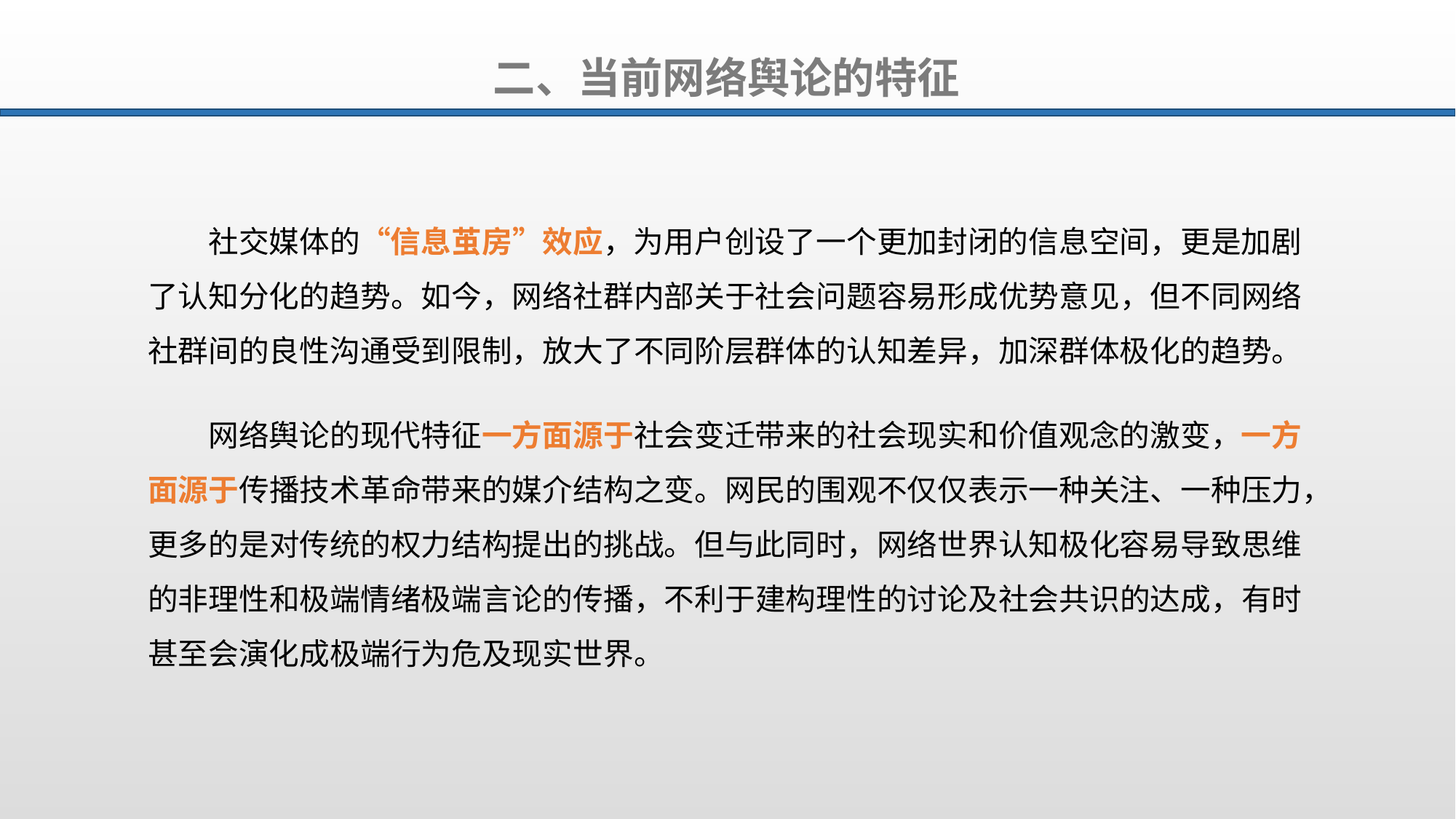

二、当前网络舆论的特征

社交媒体的“信息茧房”效应，为用户创设了一个更加封闭的信息空间，更是加剧了认知分化的趋势。如今，网络社群内部关于社会问题容易形成优势意见，但不同网络社群间的良性沟通受到限制，放大了不同阶层群体的认知差异，加深群体极化的趋势。
网络舆论的现代特征一方面源于社会变迁带来的社会现实和价值观念的激变，一方面源于传播技术革命带来的媒介结构之变。网民的围观不仅仅表示一种关注、一种压力，更多的是对传统的权力结构提出的挑战。但与此同时，网络世界认知极化容易导致思维的非理性和极端情绪极端言论的传播，不利于建构理性的讨论及社会共识的达成，有时甚至会演化成极端行为危及现实世界。